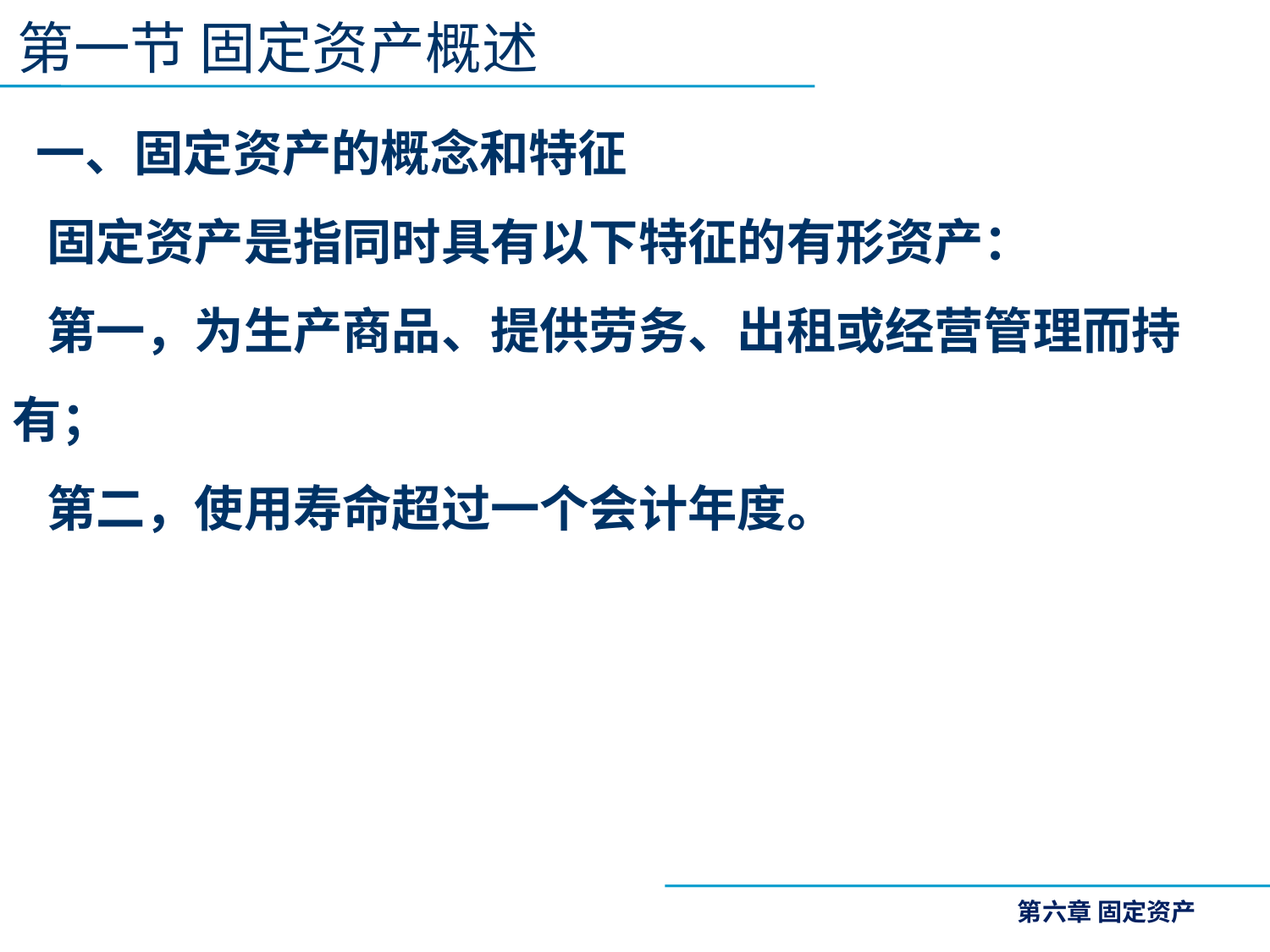

第一节 固定资产概述
 一、固定资产的概念和特征
  固定资产是指同时具有以下特征的有形资产：
  第一，为生产商品、提供劳务、出租或经营管理而持有；
  第二，使用寿命超过一个会计年度。